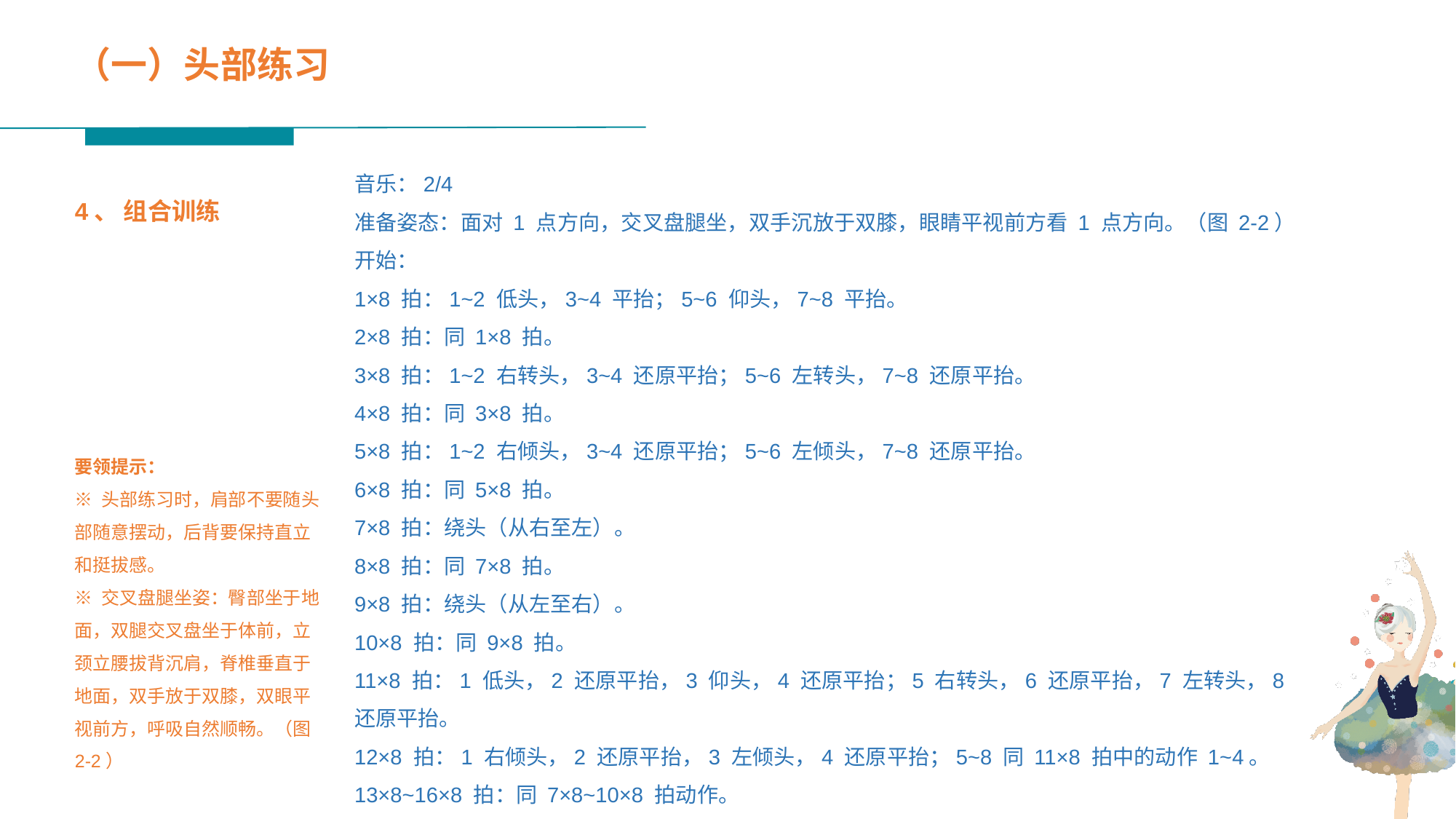

（一）头部练习

音乐：2/4
准备姿态：面对 1 点方向，交叉盘腿坐，双手沉放于双膝，眼睛平视前方看 1 点方向。（图 2-2）
开始：
1×8 拍：1~2 低头，3~4 平抬；5~6 仰头，7~8 平抬。
2×8 拍：同 1×8 拍。
3×8 拍：1~2 右转头，3~4 还原平抬；5~6 左转头，7~8 还原平抬。
4×8 拍：同 3×8 拍。
5×8 拍：1~2 右倾头，3~4 还原平抬；5~6 左倾头，7~8 还原平抬。
6×8 拍：同 5×8 拍。
7×8 拍：绕头（从右至左）。
8×8 拍：同 7×8 拍。
9×8 拍：绕头（从左至右）。
10×8 拍：同 9×8 拍。
11×8 拍：1 低头，2 还原平抬，3 仰头，4 还原平抬；5 右转头，6 还原平抬，7 左转头，8 还原平抬。
12×8 拍：1 右倾头，2 还原平抬，3 左倾头，4 还原平抬；5~8 同 11×8 拍中的动作 1~4。
13×8~16×8 拍：同 7×8~10×8 拍动作。
4、 组合训练
要领提示：
※ 头部练习时，肩部不要随头部随意摆动，后背要保持直立和挺拔感。
※ 交叉盘腿坐姿：臀部坐于地面，双腿交叉盘坐于体前，立颈立腰拔背沉肩，脊椎垂直于地面，双手放于双膝，双眼平视前方，呼吸自然顺畅。（图 2-2）